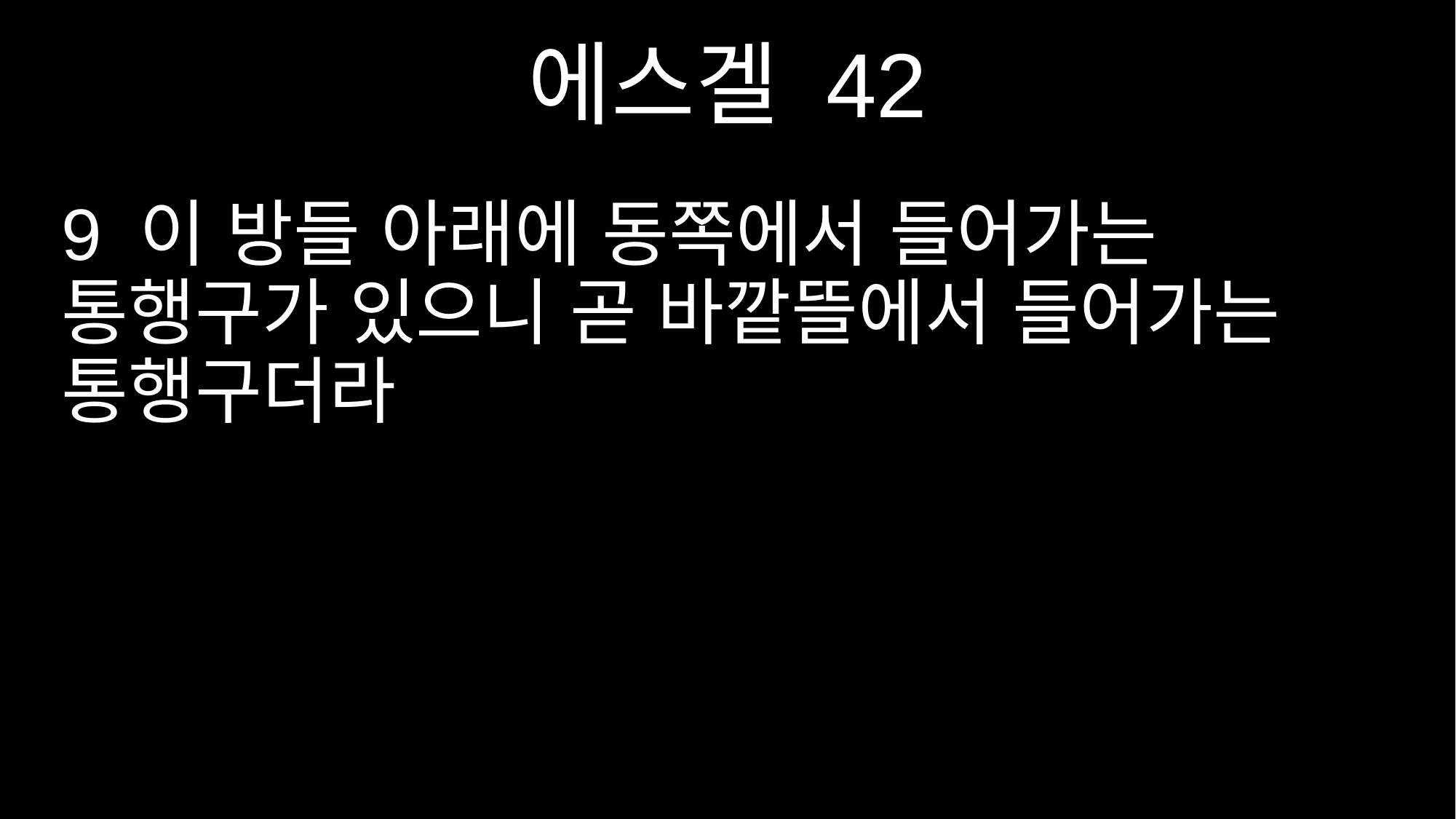

에스겔 42
9 이 방들 아래에 동쪽에서 들어가는 통행구가 있으니 곧 바깥뜰에서 들어가는 통행구더라